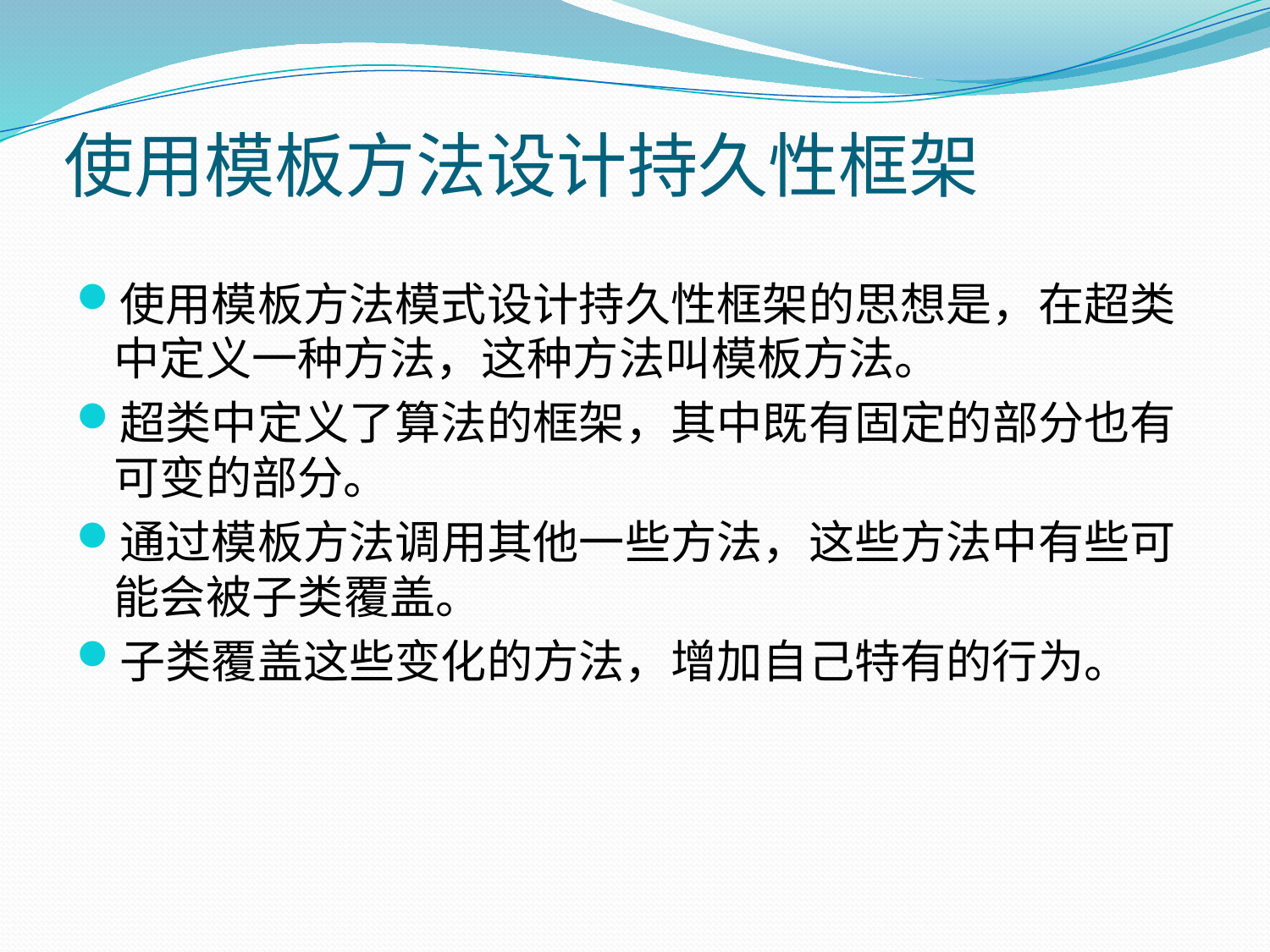

# 使用模板方法设计持久性框架
使用模板方法模式设计持久性框架的思想是，在超类中定义一种方法，这种方法叫模板方法。
超类中定义了算法的框架，其中既有固定的部分也有可变的部分。
通过模板方法调用其他一些方法，这些方法中有些可能会被子类覆盖。
子类覆盖这些变化的方法，增加自己特有的行为。